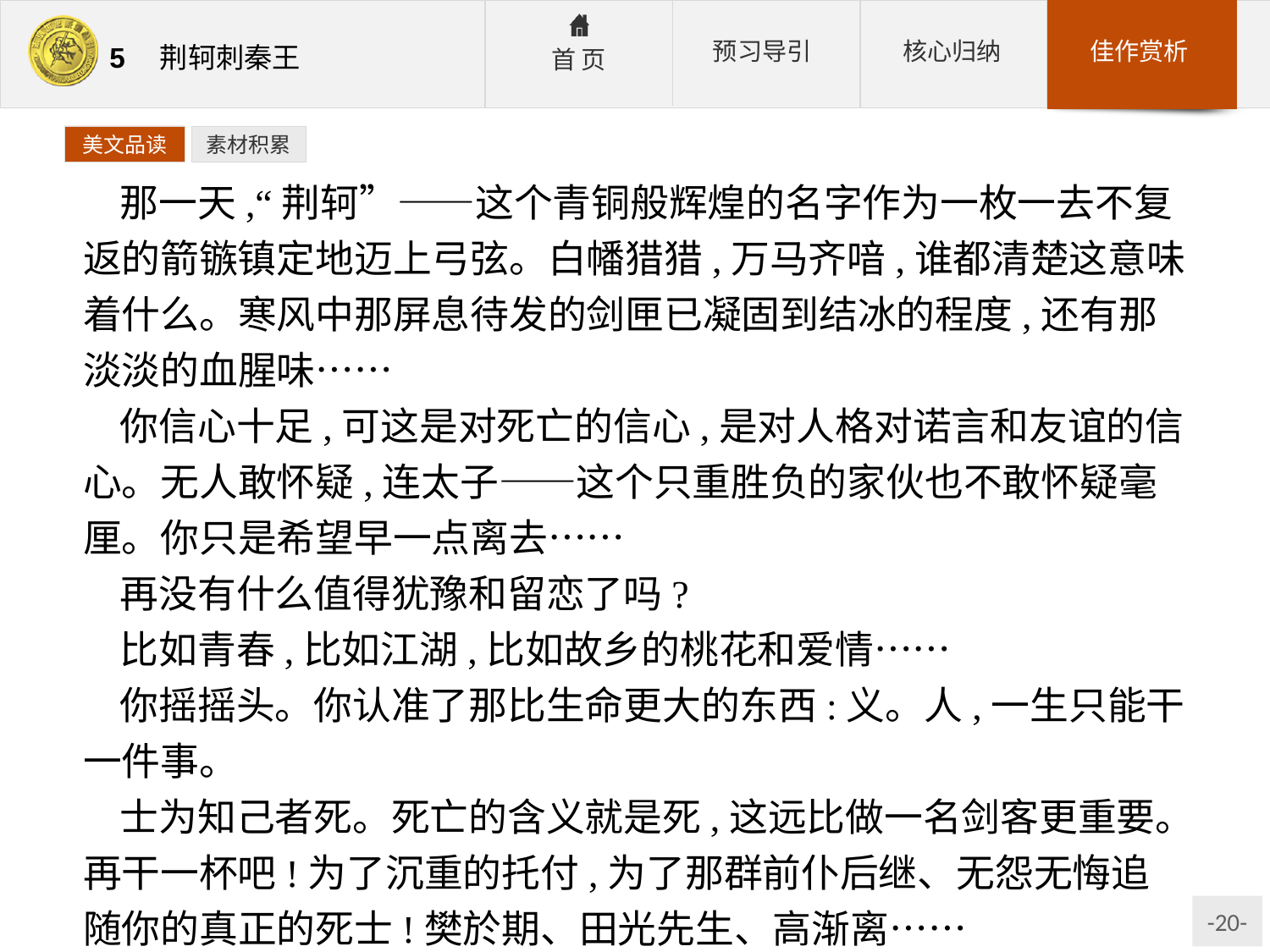

美文品读
素材积累
那一天,“荆轲”——这个青铜般辉煌的名字作为一枚一去不复返的箭镞镇定地迈上弓弦。白幡猎猎,万马齐喑,谁都清楚这意味着什么。寒风中那屏息待发的剑匣已凝固到结冰的程度,还有那淡淡的血腥味……
你信心十足,可这是对死亡的信心,是对人格对诺言和友谊的信心。无人敢怀疑,连太子——这个只重胜负的家伙也不敢怀疑毫厘。你只是希望早一点离去……
再没有什么值得犹豫和留恋了吗?
比如青春,比如江湖,比如故乡的桃花和爱情……
你摇摇头。你认准了那比生命更大的东西:义。人,一生只能干一件事。
士为知己者死。死亡的含义就是死,这远比做一名剑客更重要。再干一杯吧!为了沉重的托付,为了那群前仆后继、无怨无悔追随你的真正的死士!樊於期、田光先生、高渐离……